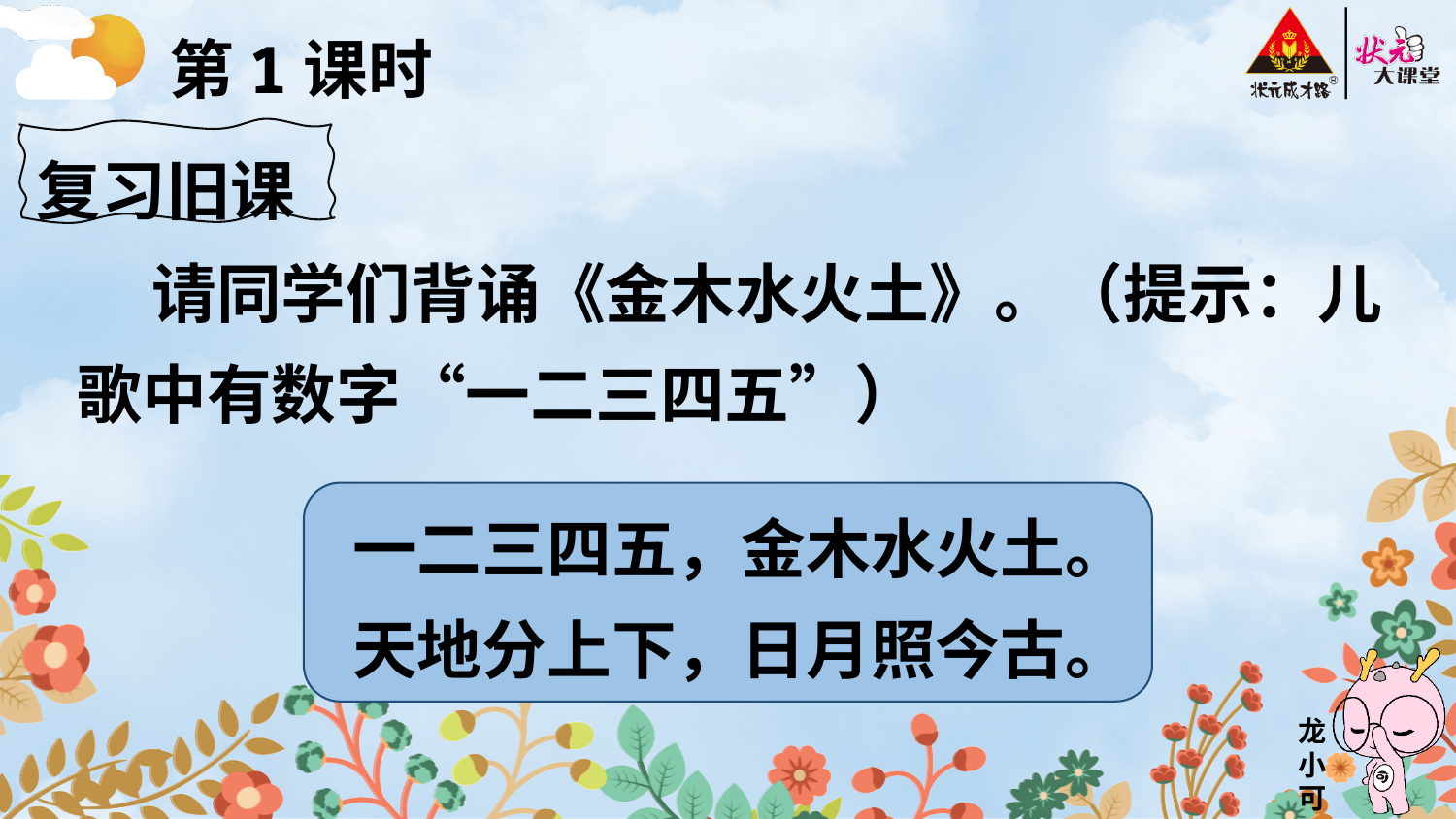

第1课时

复习旧课
    请同学们背诵《金木水火土》。（提示：儿歌中有数字“一二三四五”）
一二三四五，金木水火土。
天地分上下，日月照今古。